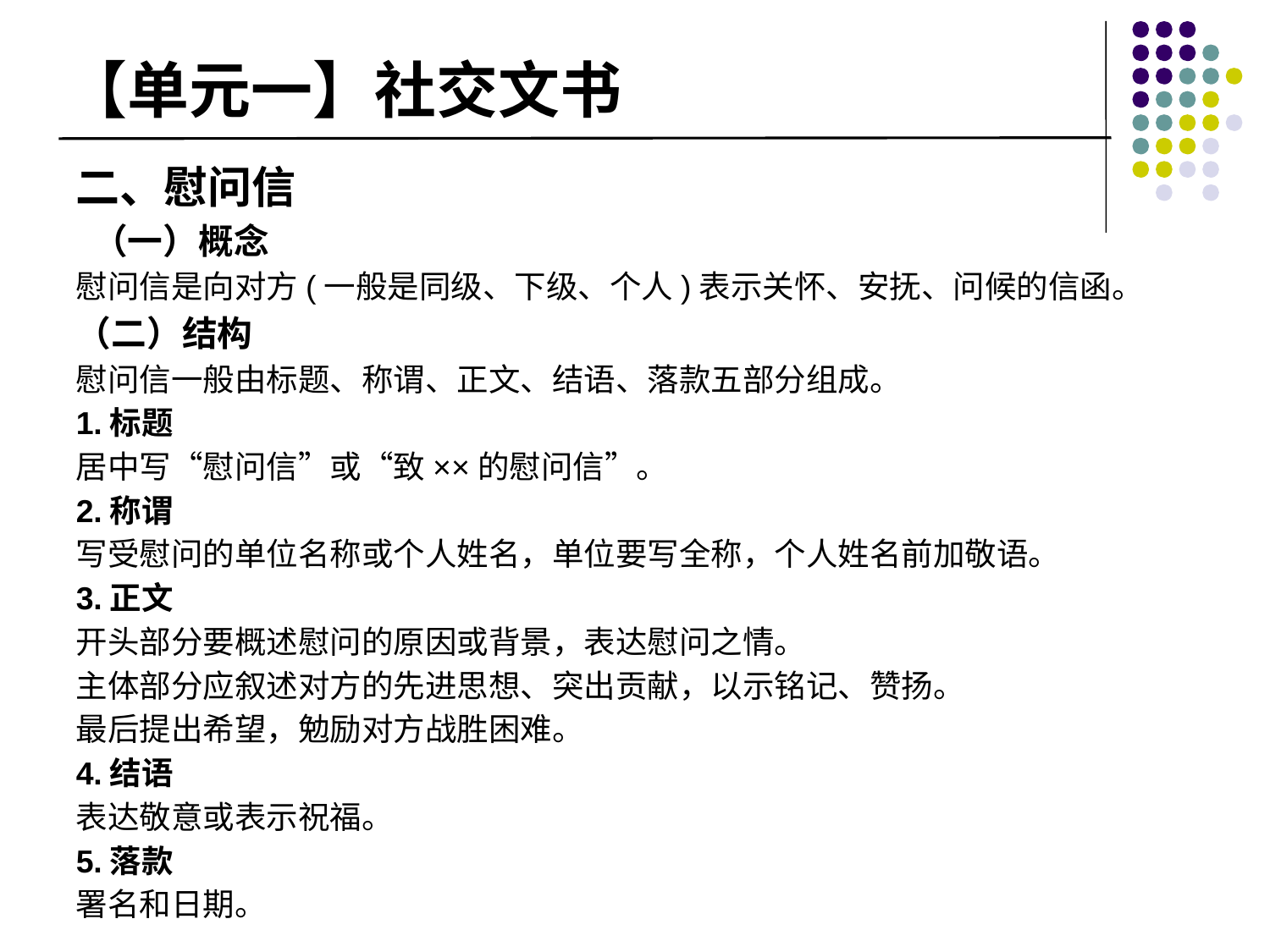

# 【单元一】社交文书
二、慰问信
 （一）概念
慰问信是向对方(一般是同级、下级、个人)表示关怀、安抚、问候的信函。
（二）结构
慰问信一般由标题、称谓、正文、结语、落款五部分组成。
1.标题
居中写“慰问信”或“致××的慰问信”。
2.称谓
写受慰问的单位名称或个人姓名，单位要写全称，个人姓名前加敬语。
3.正文
开头部分要概述慰问的原因或背景，表达慰问之情。
主体部分应叙述对方的先进思想、突出贡献，以示铭记、赞扬。
最后提出希望，勉励对方战胜困难。
4.结语
表达敬意或表示祝福。
5.落款
署名和日期。